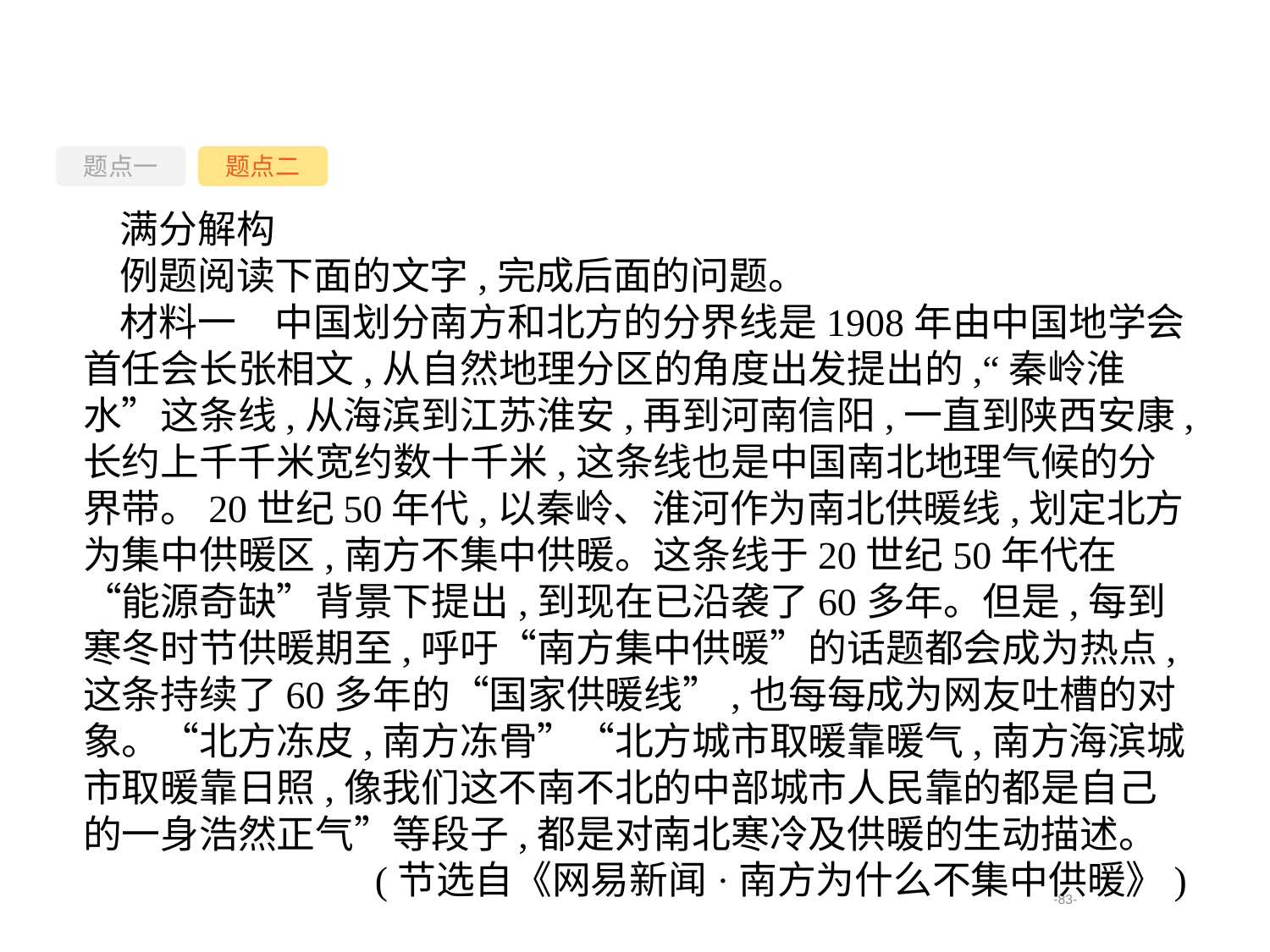

题点一
题点二
满分解构
例题阅读下面的文字,完成后面的问题。
材料一　中国划分南方和北方的分界线是1908年由中国地学会首任会长张相文,从自然地理分区的角度出发提出的,“秦岭淮水”这条线,从海滨到江苏淮安,再到河南信阳,一直到陕西安康,长约上千千米宽约数十千米,这条线也是中国南北地理气候的分界带。20世纪50年代,以秦岭、淮河作为南北供暖线,划定北方为集中供暖区,南方不集中供暖。这条线于20世纪50年代在“能源奇缺”背景下提出,到现在已沿袭了60多年。但是,每到寒冬时节供暖期至,呼吁“南方集中供暖”的话题都会成为热点,这条持续了60多年的“国家供暖线”,也每每成为网友吐槽的对象。“北方冻皮,南方冻骨”“北方城市取暖靠暖气,南方海滨城市取暖靠日照,像我们这不南不北的中部城市人民靠的都是自己的一身浩然正气”等段子,都是对南北寒冷及供暖的生动描述。
(节选自《网易新闻·南方为什么不集中供暖》)
-83-